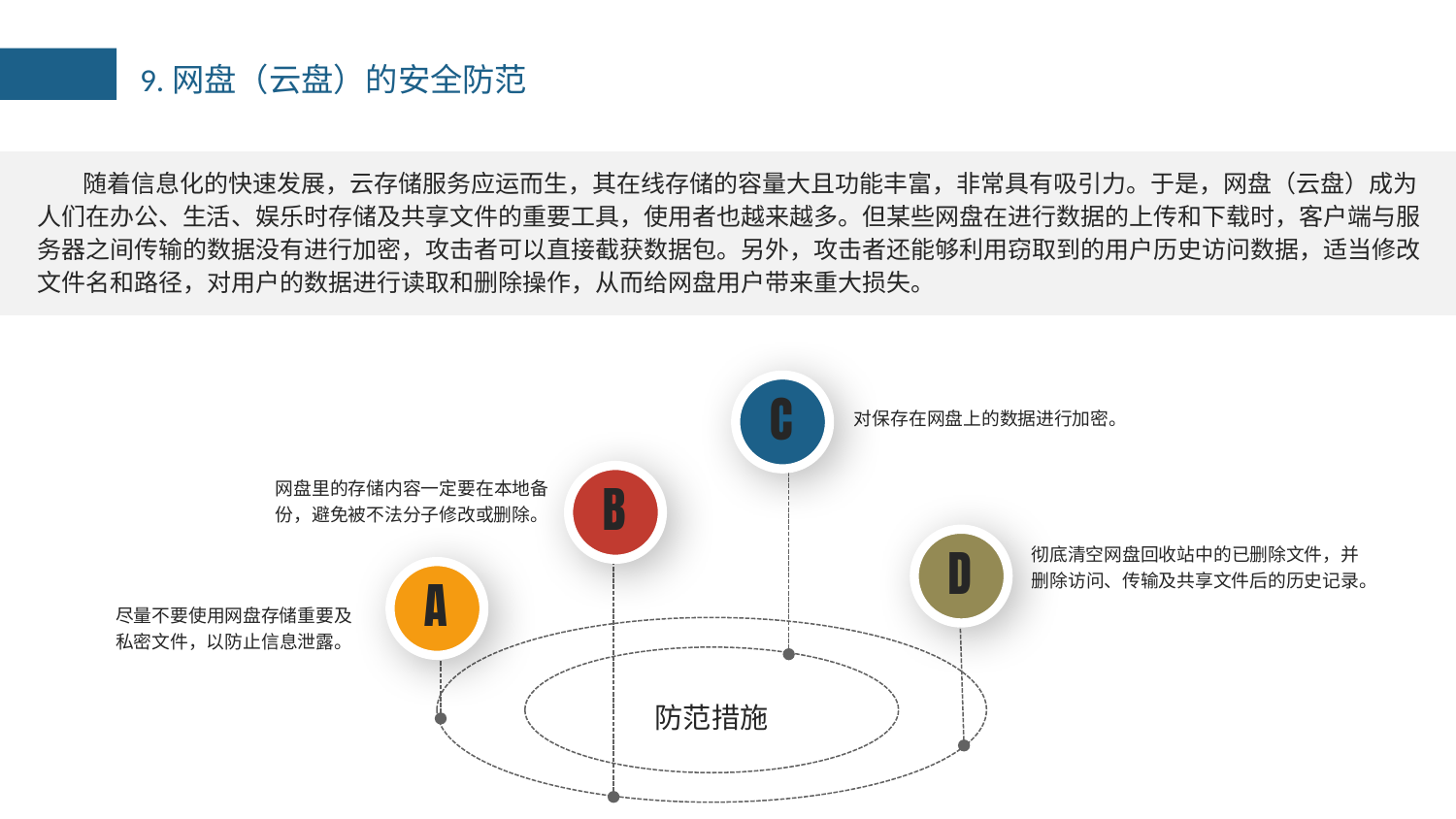

9.网盘（云盘）的安全防范

随着信息化的快速发展，云存储服务应运而生，其在线存储的容量大且功能丰富，非常具有吸引力。于是，网盘（云盘）成为人们在办公、生活、娱乐时存储及共享文件的重要工具，使用者也越来越多。但某些网盘在进行数据的上传和下载时，客户端与服务器之间传输的数据没有进行加密，攻击者可以直接截获数据包。另外，攻击者还能够利用窃取到的用户历史访问数据，适当修改文件名和路径，对用户的数据进行读取和删除操作，从而给网盘用户带来重大损失。

C
对保存在网盘上的数据进行加密。
网盘里的存储内容一定要在本地备份，避免被不法分子修改或删除。

B

D
彻底清空网盘回收站中的已删除文件，并删除访问、传输及共享文件后的历史记录。

A
尽量不要使用网盘存储重要及私密文件，以防止信息泄露。

防范措施